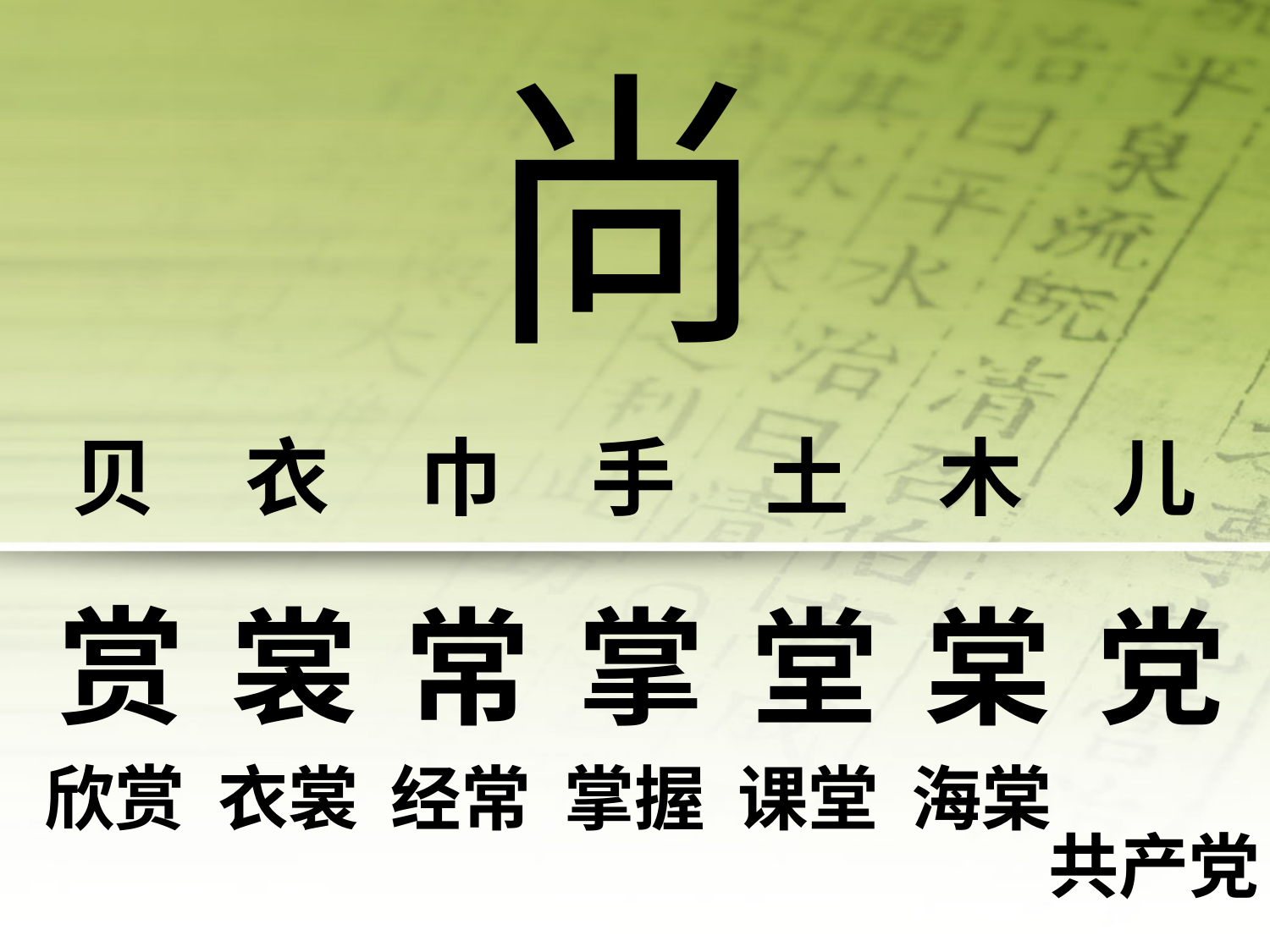

尚
贝
衣
巾
手
土
木
儿
赏
裳
常
掌
堂
棠
党
欣赏
衣裳
经常
掌握
课堂
海棠
共产党